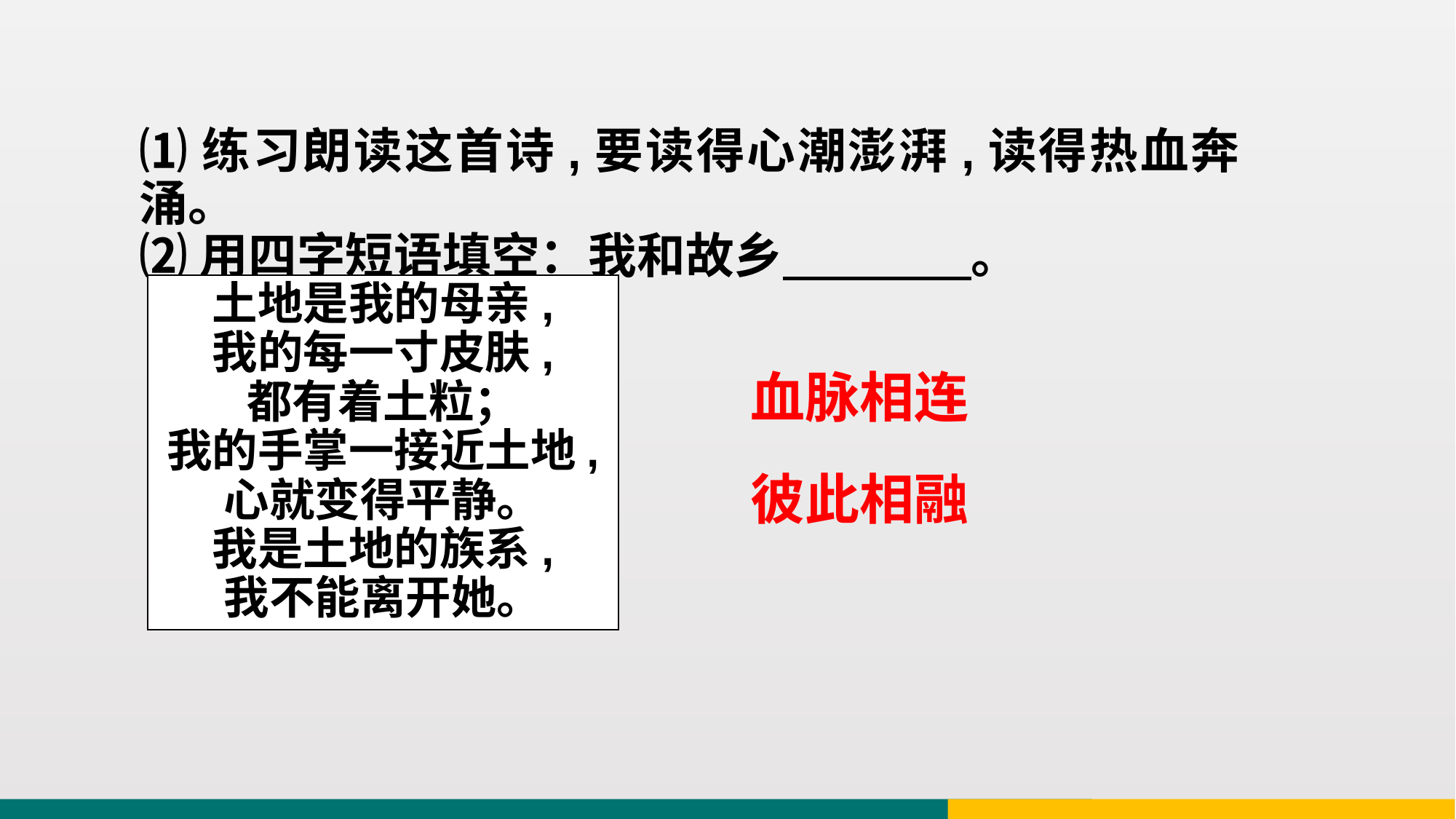

⑴练习朗读这首诗,要读得心潮澎湃,读得热血奔涌。
⑵用四字短语填空：我和故乡                 。
土地是我的母亲,
我的每一寸皮肤,
都有着土粒；
我的手掌一接近土地,
心就变得平静。
我是土地的族系,
我不能离开她。

血脉相连
彼此相融